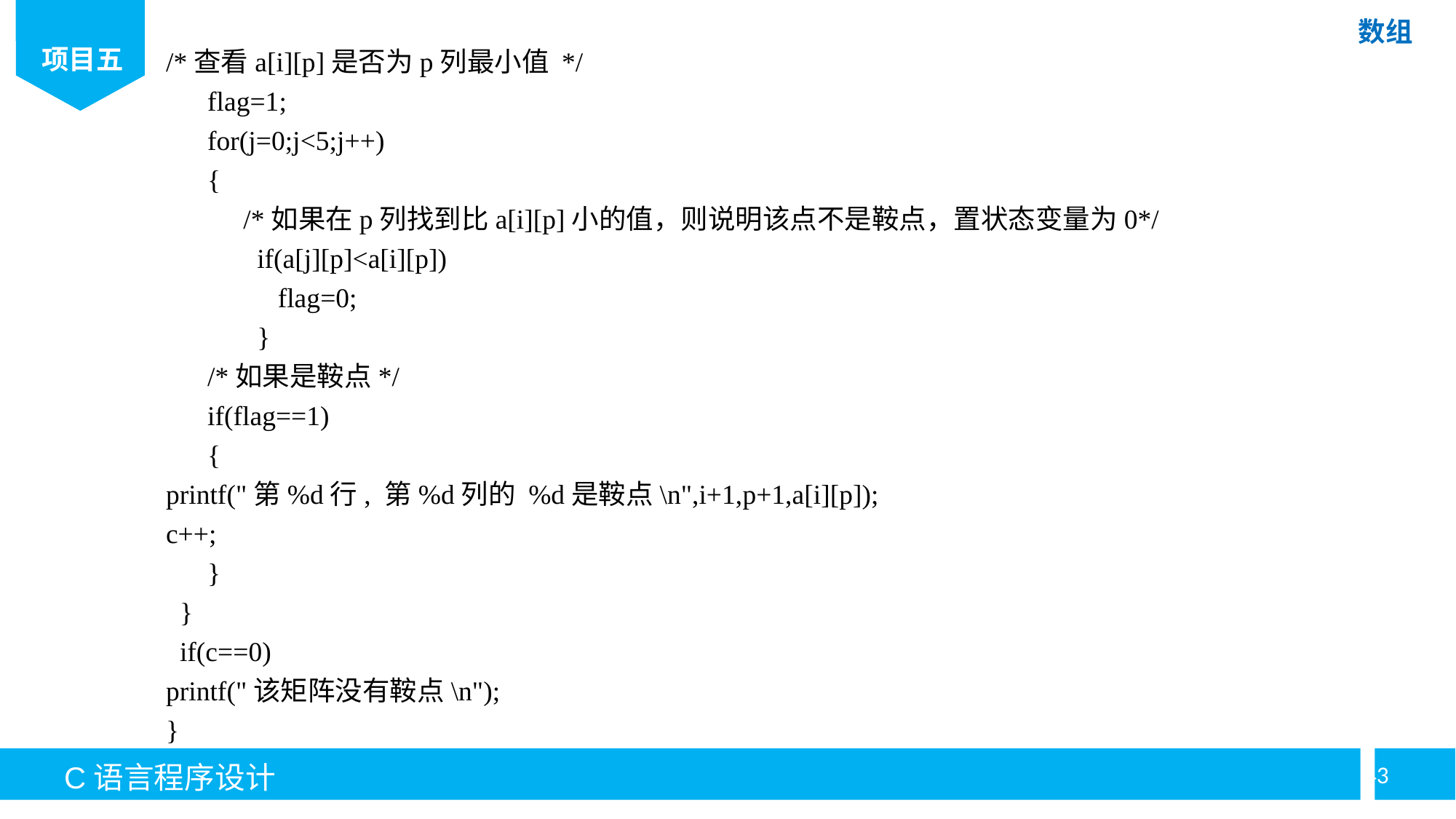

/*查看a[i][p]是否为p列最小值 */
      flag=1;
      for(j=0;j<5;j++)
      {
	/*如果在p列找到比a[i][p]小的值，则说明该点不是鞍点，置状态变量为0*/
	  if(a[j][p]<a[i][p])
	     flag=0;
	  }
      /*如果是鞍点*/
      if(flag==1)
      {
printf("第%d行, 第%d列的 %d是鞍点\n",i+1,p+1,a[i][p]);
c++;
      }
  }
  if(c==0)
printf("该矩阵没有鞍点\n");
}